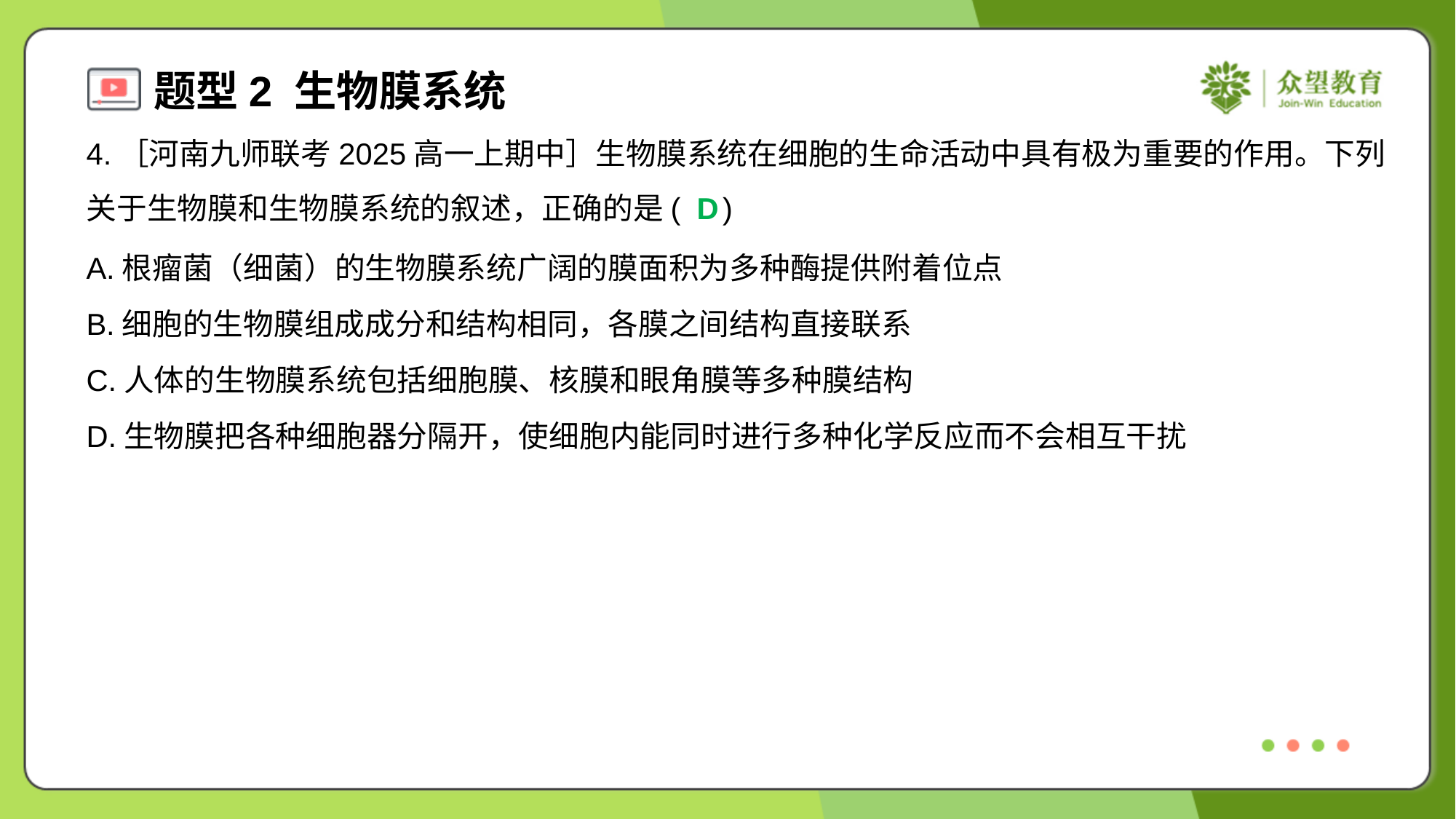

4.［河南九师联考2025高一上期中］生物膜系统在细胞的生命活动中具有极为重要的作用。下列
关于生物膜和生物膜系统的叙述，正确的是(     )
D
A.根瘤菌（细菌）的生物膜系统广阔的膜面积为多种酶提供附着位点
B.细胞的生物膜组成成分和结构相同，各膜之间结构直接联系
C.人体的生物膜系统包括细胞膜、核膜和眼角膜等多种膜结构
D.生物膜把各种细胞器分隔开，使细胞内能同时进行多种化学反应而不会相互干扰